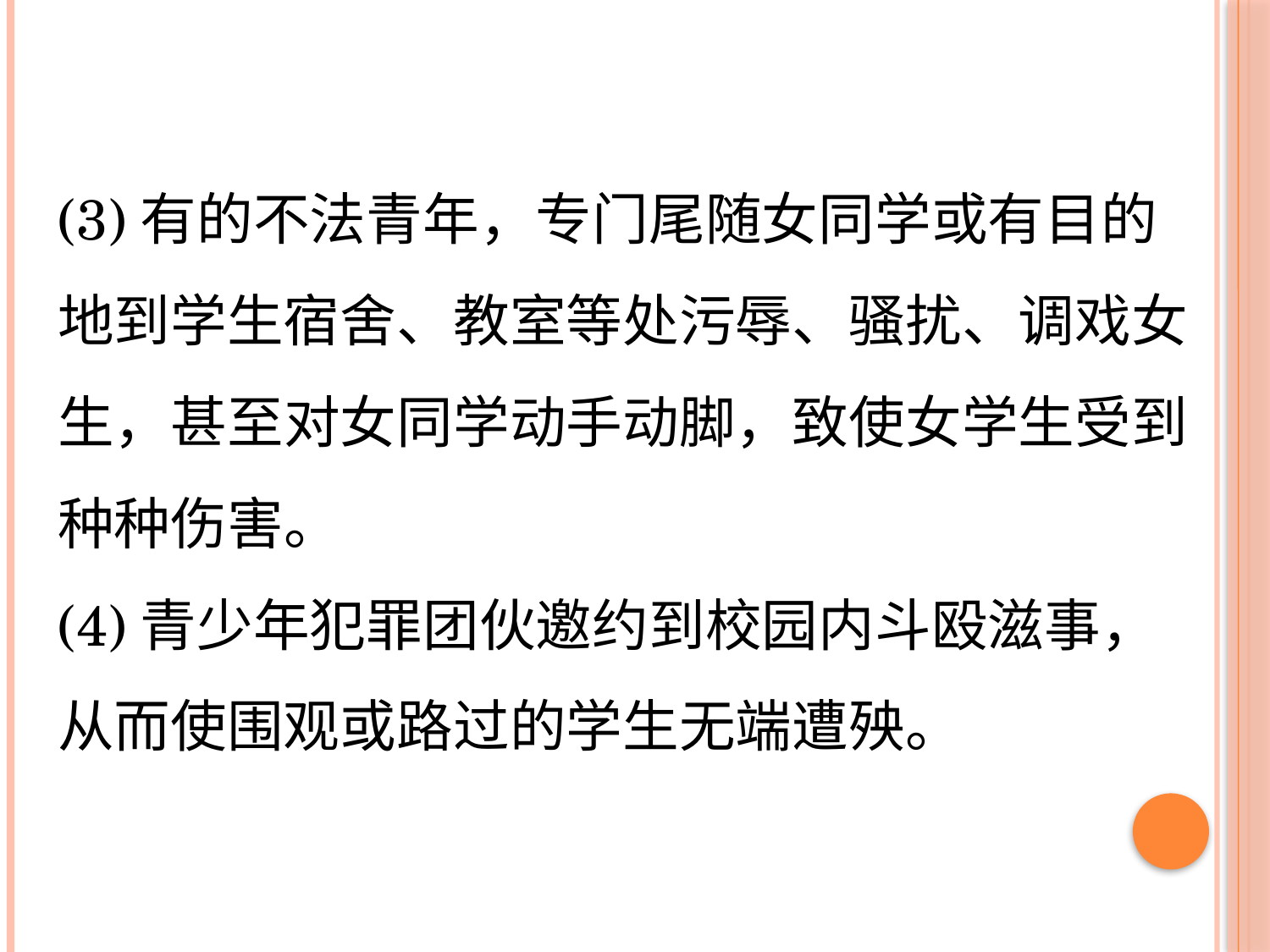

(3)有的不法青年，专门尾随女同学或有目的地到学生宿舍、教室等处污辱、骚扰、调戏女生，甚至对女同学动手动脚，致使女学生受到种种伤害。
(4)青少年犯罪团伙邀约到校园内斗殴滋事，从而使围观或路过的学生无端遭殃。